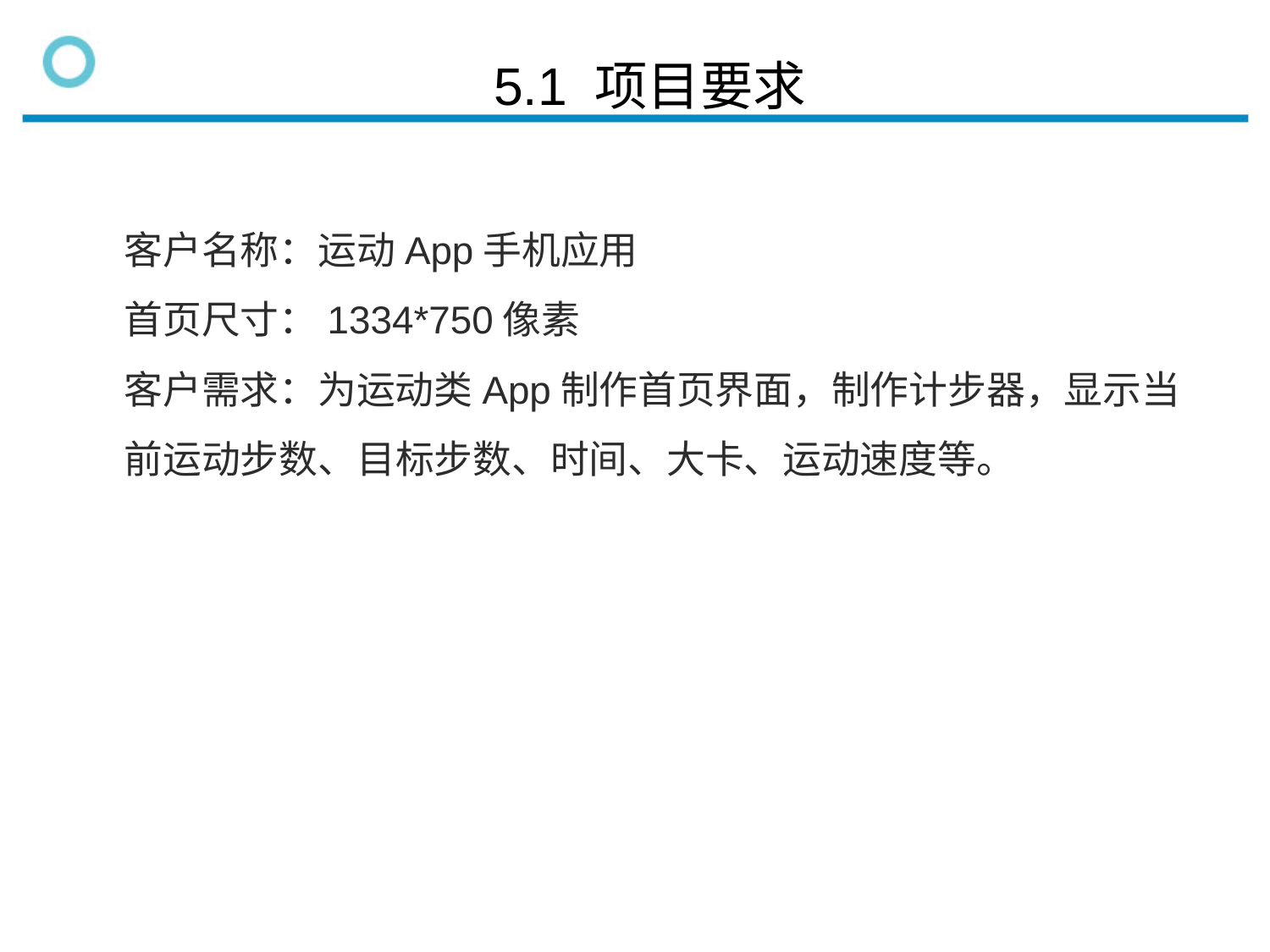

5.1 项目要求
客户名称：运动App手机应用
首页尺寸：1334*750像素
客户需求：为运动类App制作首页界面，制作计步器，显示当前运动步数、目标步数、时间、大卡、运动速度等。